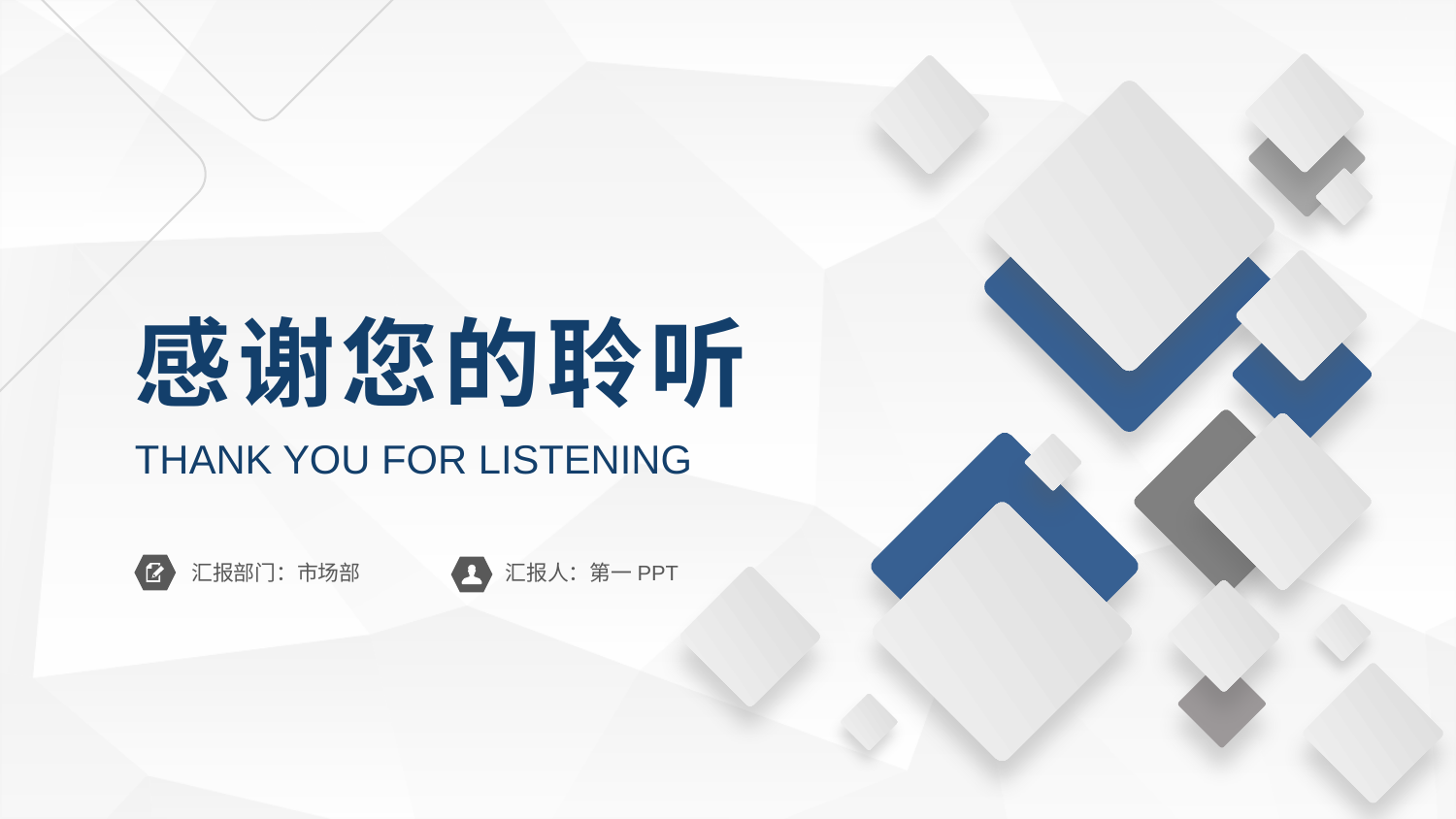

感谢您的聆听

THANK YOU FOR LISTENING

汇报部门：市场部
汇报人：第一PPT